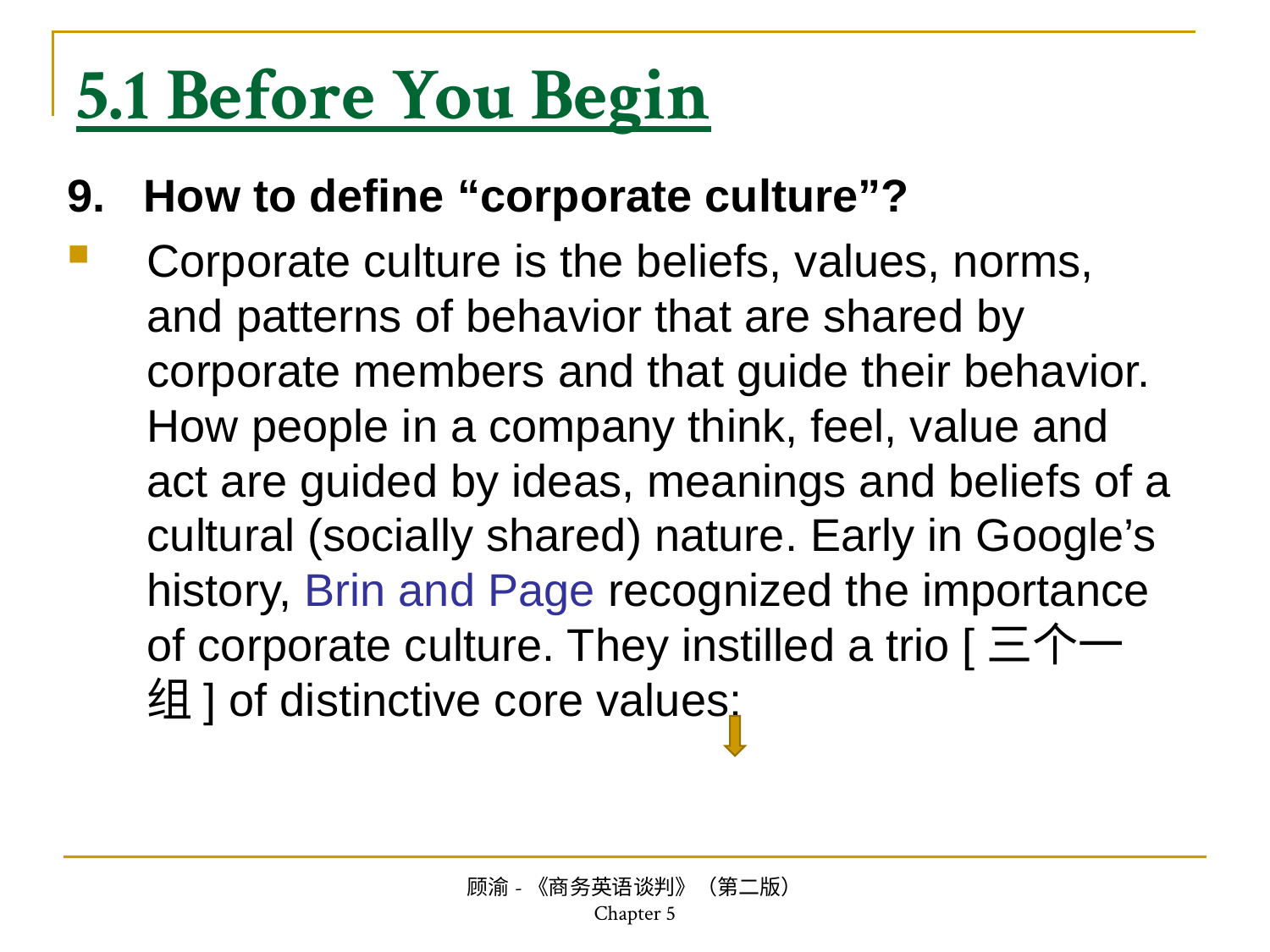

# 5.1 Before You Begin
9.   How to define “corporate culture”?
Corporate culture is the beliefs, values, norms, and patterns of behavior that are shared by corporate members and that guide their behavior. How people in a company think, feel, value and act are guided by ideas, meanings and beliefs of a cultural (socially shared) nature. Early in Google’s history, Brin and Page recognized the importance of corporate culture. They instilled a trio [三个一组] of distinctive core values:

11
顾渝-《商务英语谈判》（第二版） Chapter 5